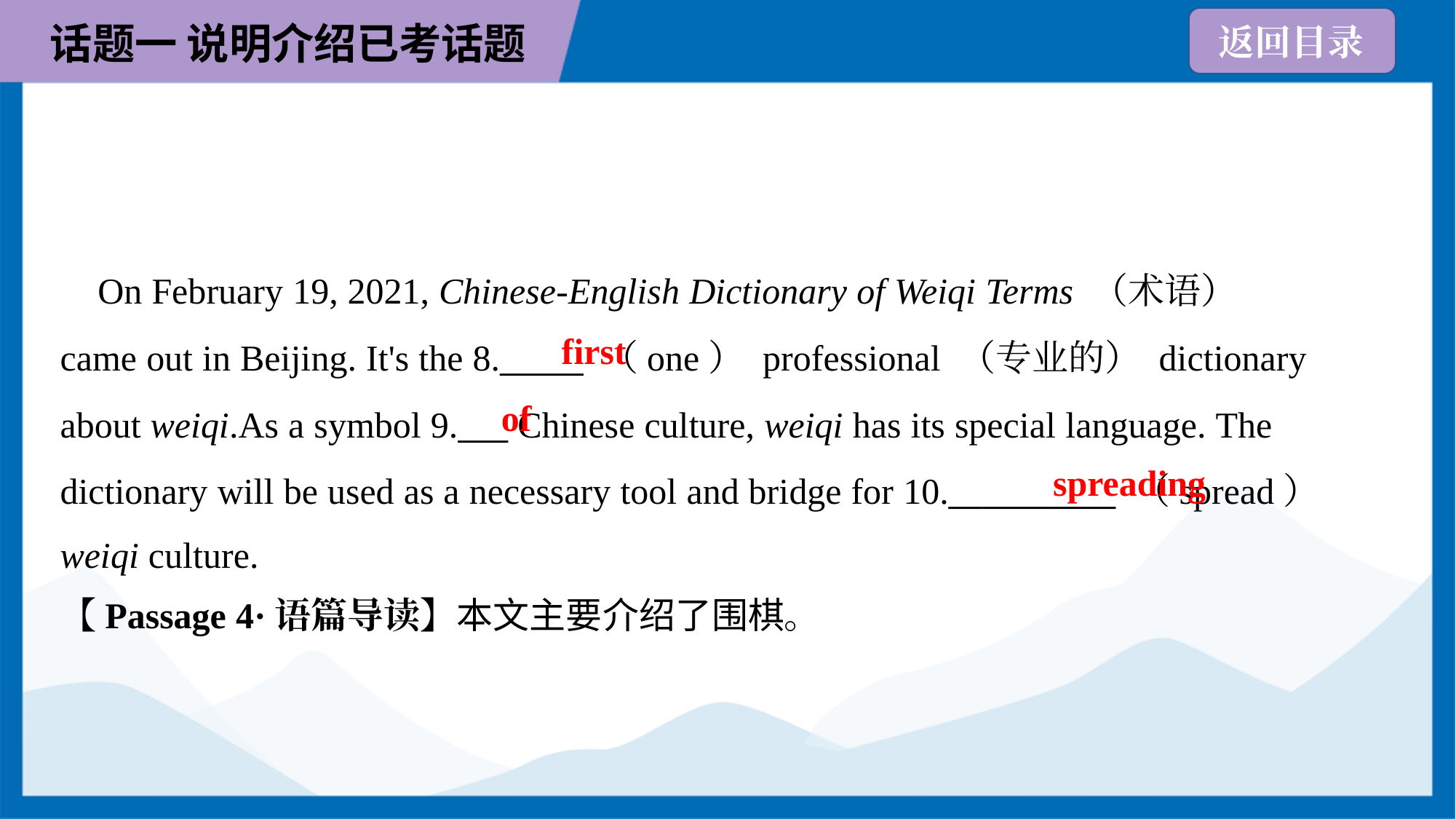

On February 19, 2021, Chinese-English Dictionary of Weiqi Terms （术语）
came out in Beijing. It's the 8._____ （one） professional （专业的） dictionary
about weiqi.As a symbol 9.___ Chinese culture, weiqi has its special language. The
dictionary will be used as a necessary tool and bridge for 10.__________ （spread）
weiqi culture.
first
of
spreading
【Passage 4·语篇导读】本文主要介绍了围棋。